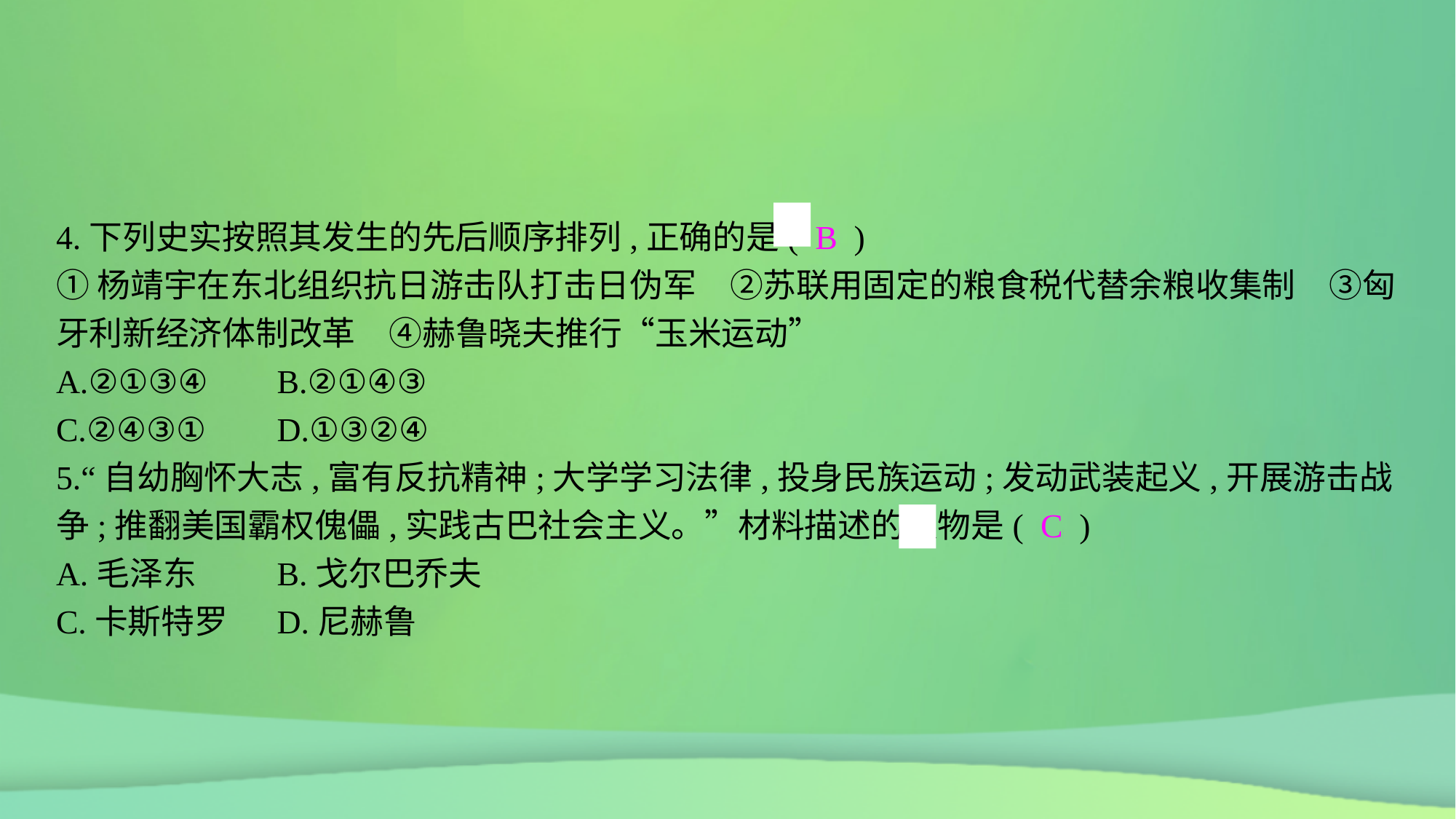

4.下列史实按照其发生的先后顺序排列,正确的是(  B  )
①杨靖宇在东北组织抗日游击队打击日伪军　②苏联用固定的粮食税代替余粮收集制　③匈牙利新经济体制改革　④赫鲁晓夫推行“玉米运动”
A.②①③④	B.②①④③
C.②④③①	D.①③②④
5.“自幼胸怀大志,富有反抗精神;大学学习法律,投身民族运动;发动武装起义,开展游击战争;推翻美国霸权傀儡,实践古巴社会主义。”材料描述的人物是(  C  )
A.毛泽东	B.戈尔巴乔夫
C.卡斯特罗	D.尼赫鲁